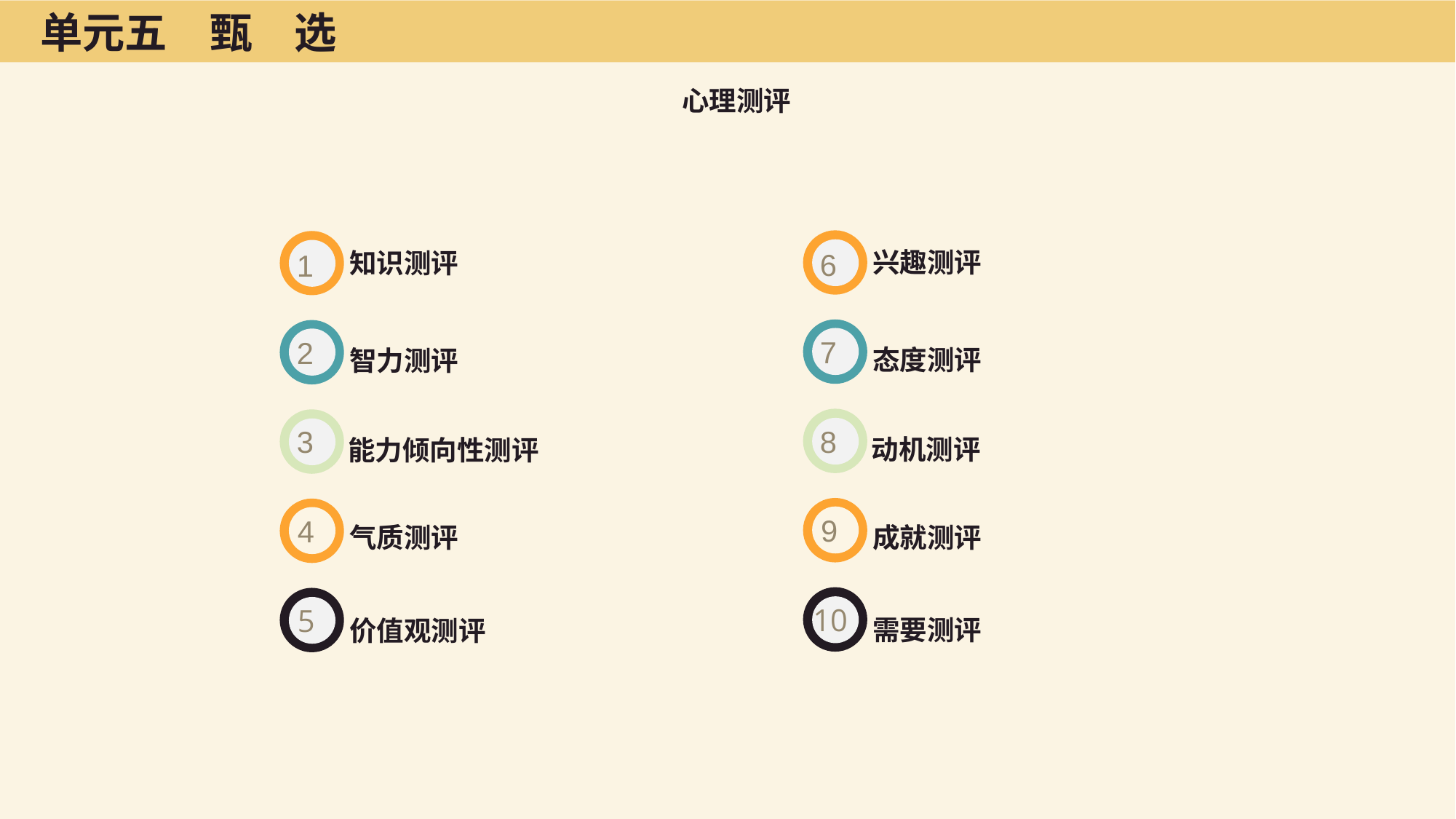

单元五　甄　选
心理测评

6
兴趣测评

1
知识测评

7

2

态度测评
智力测评

8

3

动机测评
能力倾向性测评

9

4

成就测评
气质测评

10

5

需要测评
价值观测评